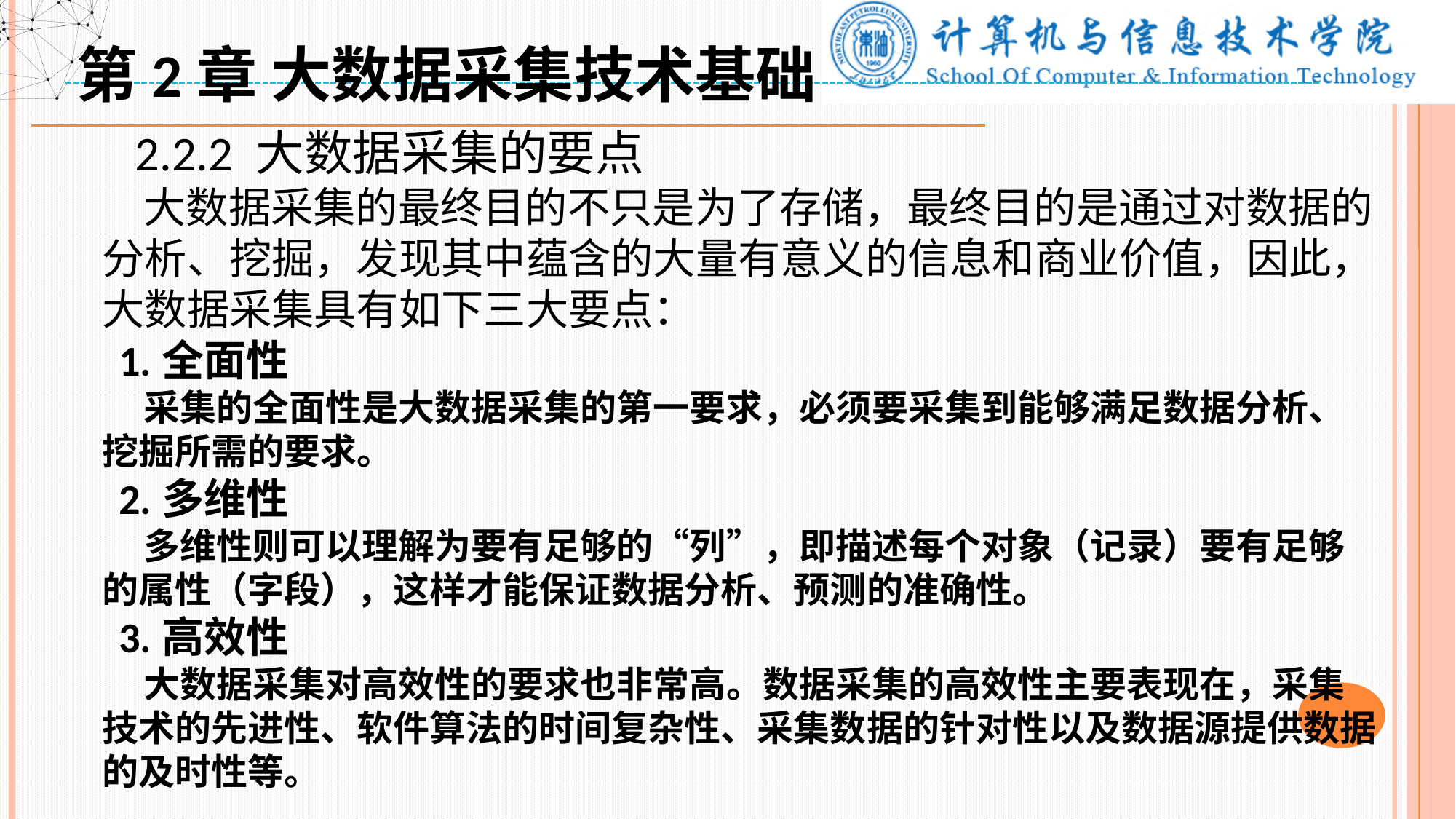

第2章 大数据采集技术基础
    2.2.2 大数据采集的要点
    大数据采集的最终目的不只是为了存储，最终目的是通过对数据的分析、挖掘，发现其中蕴含的大量有意义的信息和商业价值，因此，大数据采集具有如下三大要点：
  1.全面性
    采集的全面性是大数据采集的第一要求，必须要采集到能够满足数据分析、挖掘所需的要求。
  2.多维性
    多维性则可以理解为要有足够的“列”，即描述每个对象（记录）要有足够的属性（字段），这样才能保证数据分析、预测的准确性。
  3.高效性
    大数据采集对高效性的要求也非常高。数据采集的高效性主要表现在，采集技术的先进性、软件算法的时间复杂性、采集数据的针对性以及数据源提供数据的及时性等。